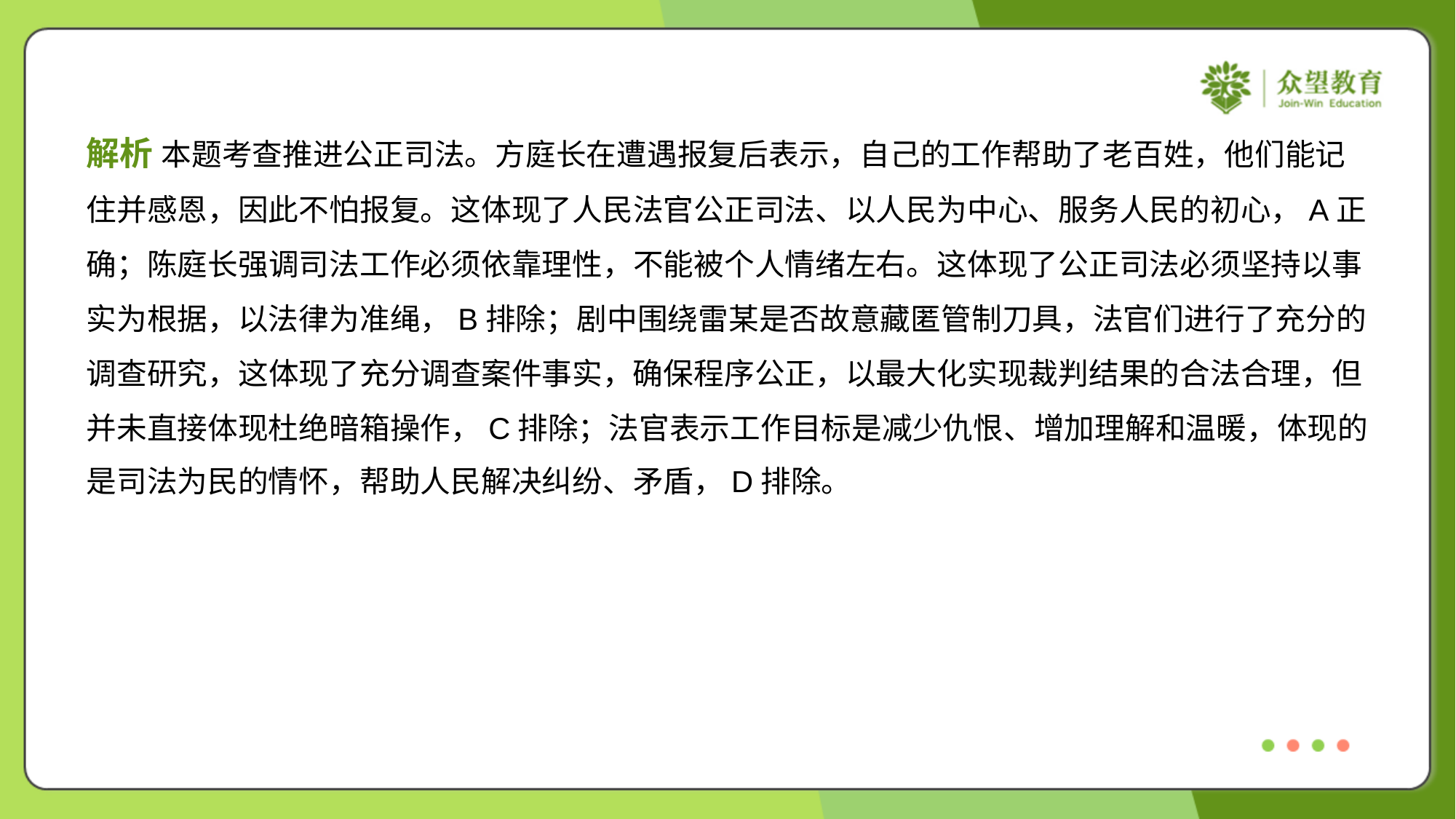

解析 本题考查推进公正司法。方庭长在遭遇报复后表示，自己的工作帮助了老百姓，他们能记
住并感恩，因此不怕报复。这体现了人民法官公正司法、以人民为中心、服务人民的初心，A正
确；陈庭长强调司法工作必须依靠理性，不能被个人情绪左右。这体现了公正司法必须坚持以事
实为根据，以法律为准绳，B排除；剧中围绕雷某是否故意藏匿管制刀具，法官们进行了充分的
调查研究，这体现了充分调查案件事实，确保程序公正，以最大化实现裁判结果的合法合理，但
并未直接体现杜绝暗箱操作，C排除；法官表示工作目标是减少仇恨、增加理解和温暖，体现的
是司法为民的情怀，帮助人民解决纠纷、矛盾，D排除。